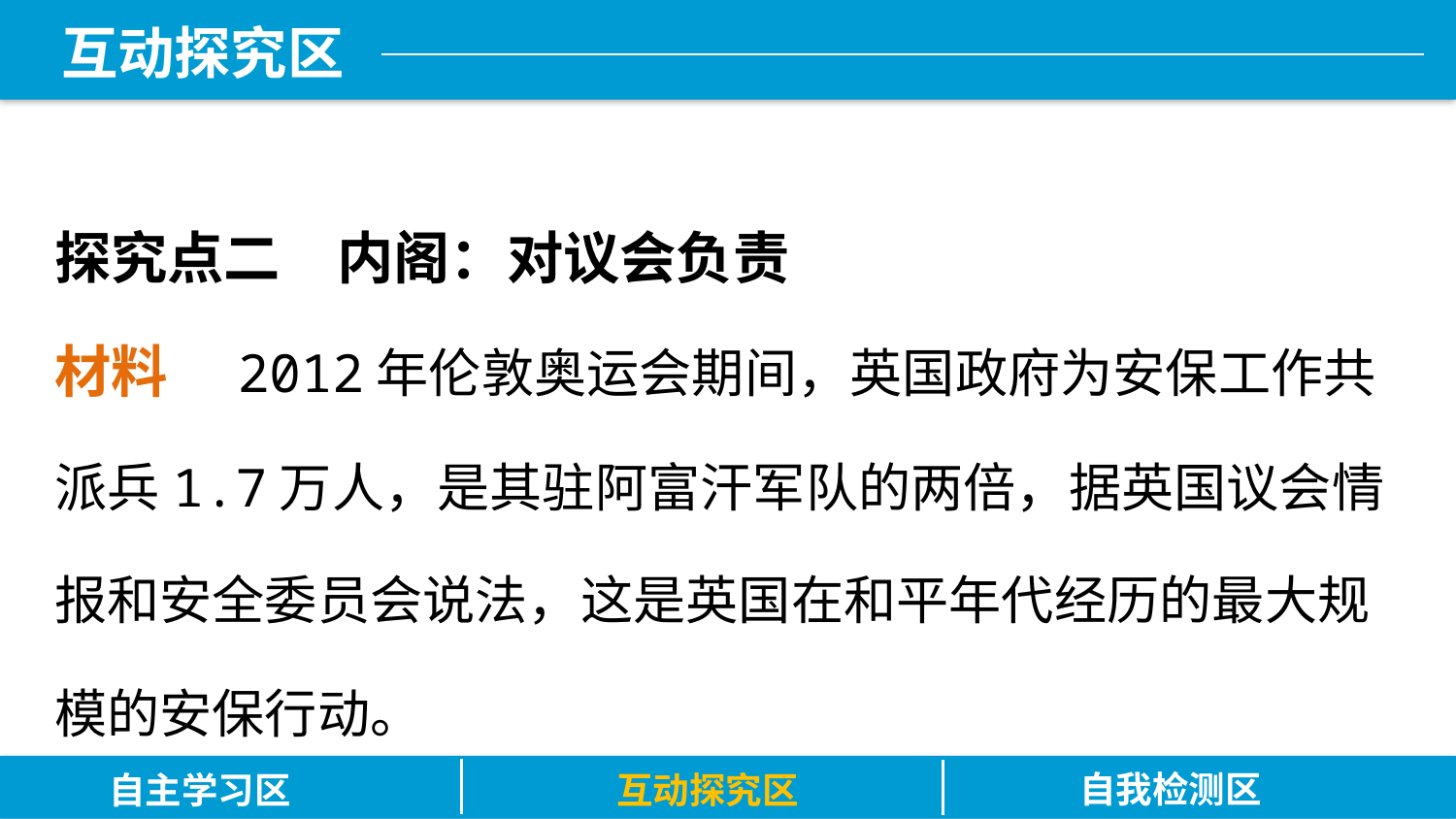

探究点二　内阁：对议会负责
材料　2012年伦敦奥运会期间，英国政府为安保工作共派兵1.7万人，是其驻阿富汗军队的两倍，据英国议会情报和安全委员会说法，这是英国在和平年代经历的最大规模的安保行动。
自我检测区
自主学习区
互动探究区